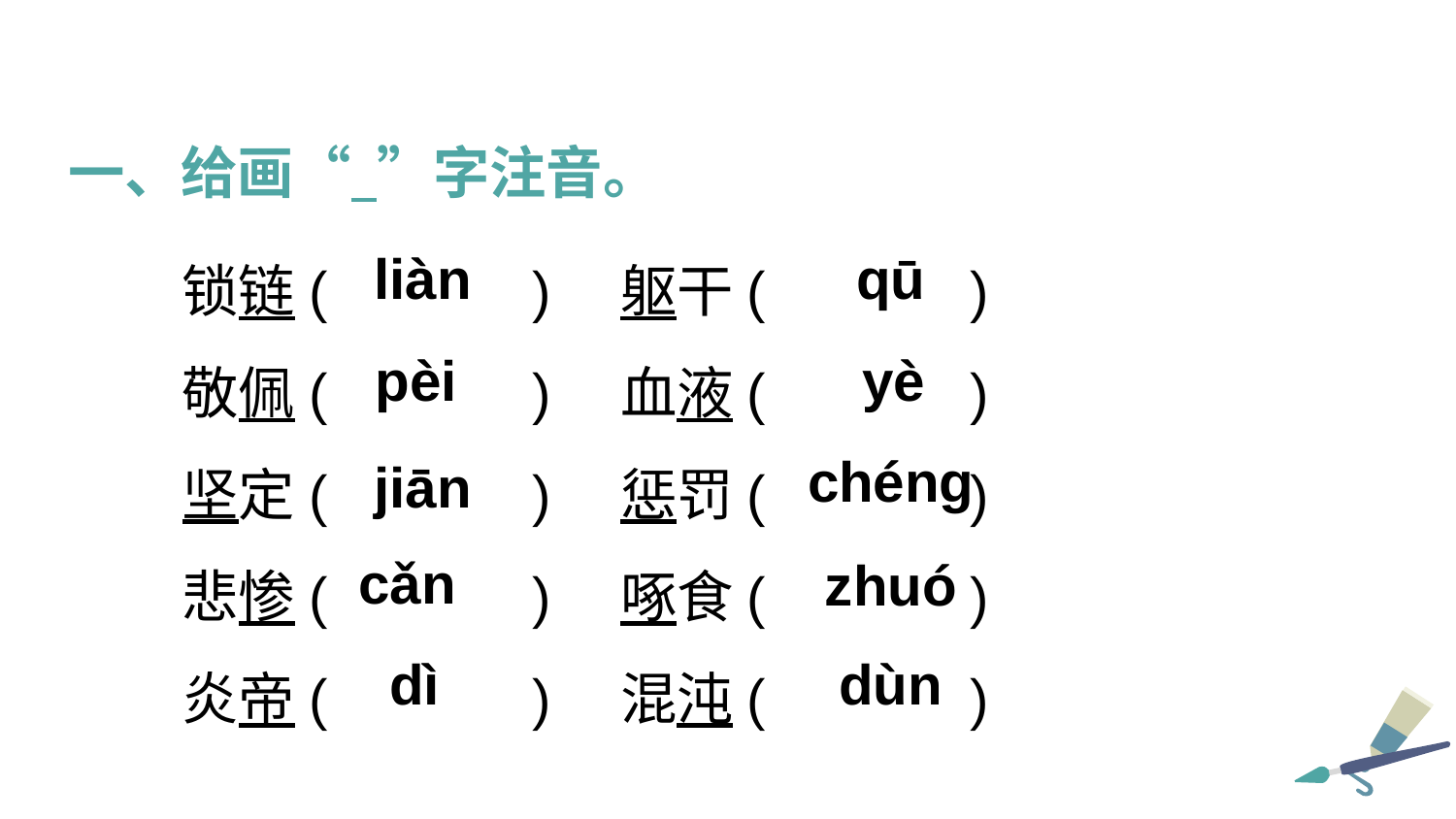

一、给画“  ”字注音。
锁链(             )	躯干(             )
敬佩(             )	血液(             )
坚定(             )	惩罚(             )
悲惨(             )	啄食(             )
炎帝(             )	混沌(             )
liàn
qū
pèi
yè
chéng
jiān
cǎn
zhuó
dì
dùn